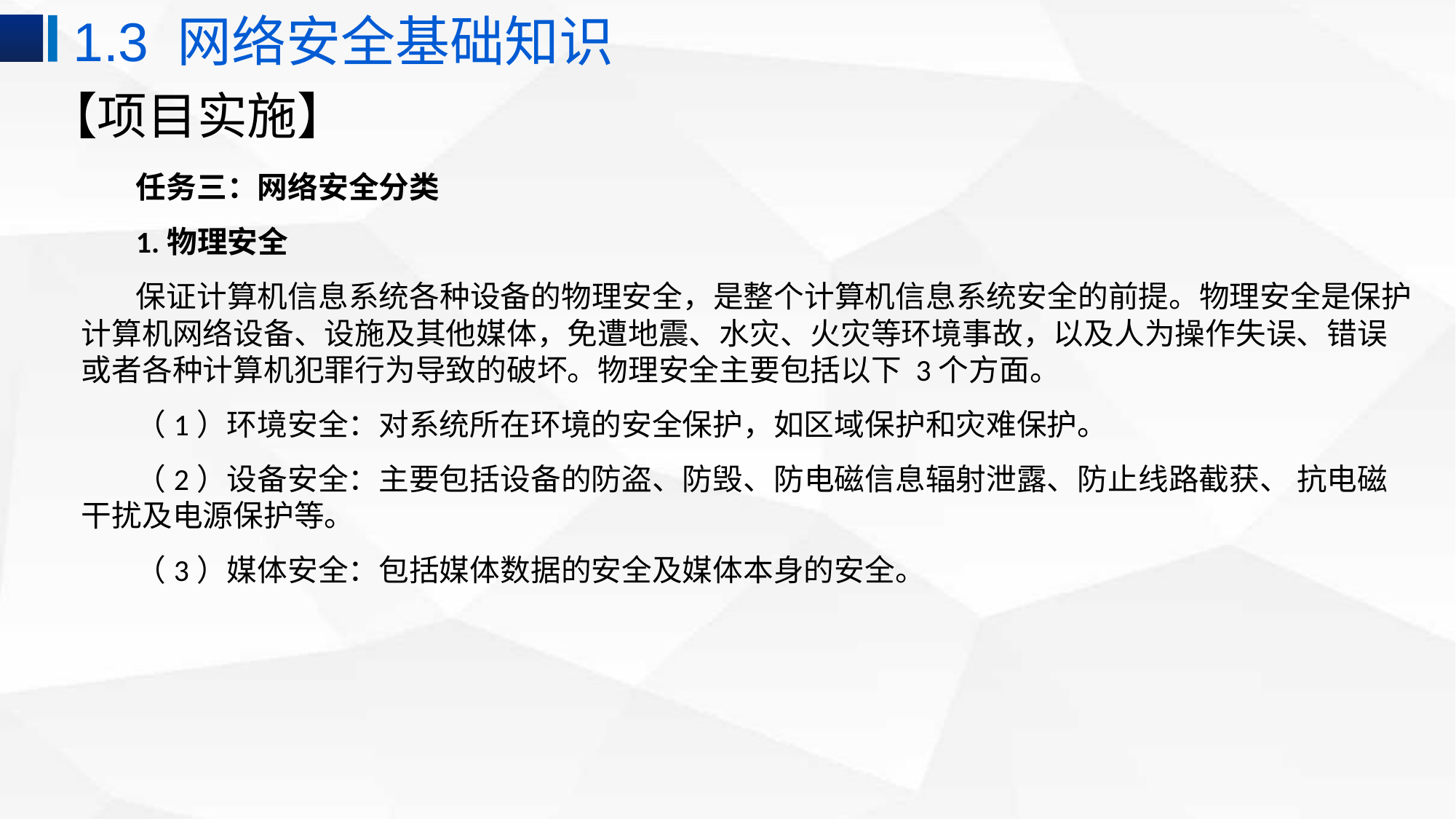

1.3 网络安全基础知识

# 【项目实施】
任务三：网络安全分类
1.物理安全
保证计算机信息系统各种设备的物理安全，是整个计算机信息系统安全的前提。物理安全是保护计算机网络设备、设施及其他媒体，免遭地震、水灾、火灾等环境事故，以及人为操作失误、错误或者各种计算机犯罪行为导致的破坏。物理安全主要包括以下 3个方面。
（1）环境安全：对系统所在环境的安全保护，如区域保护和灾难保护。
（2）设备安全：主要包括设备的防盗、防毁、防电磁信息辐射泄露、防止线路截获、 抗电磁干扰及电源保护等。
（3）媒体安全：包括媒体数据的安全及媒体本身的安全。